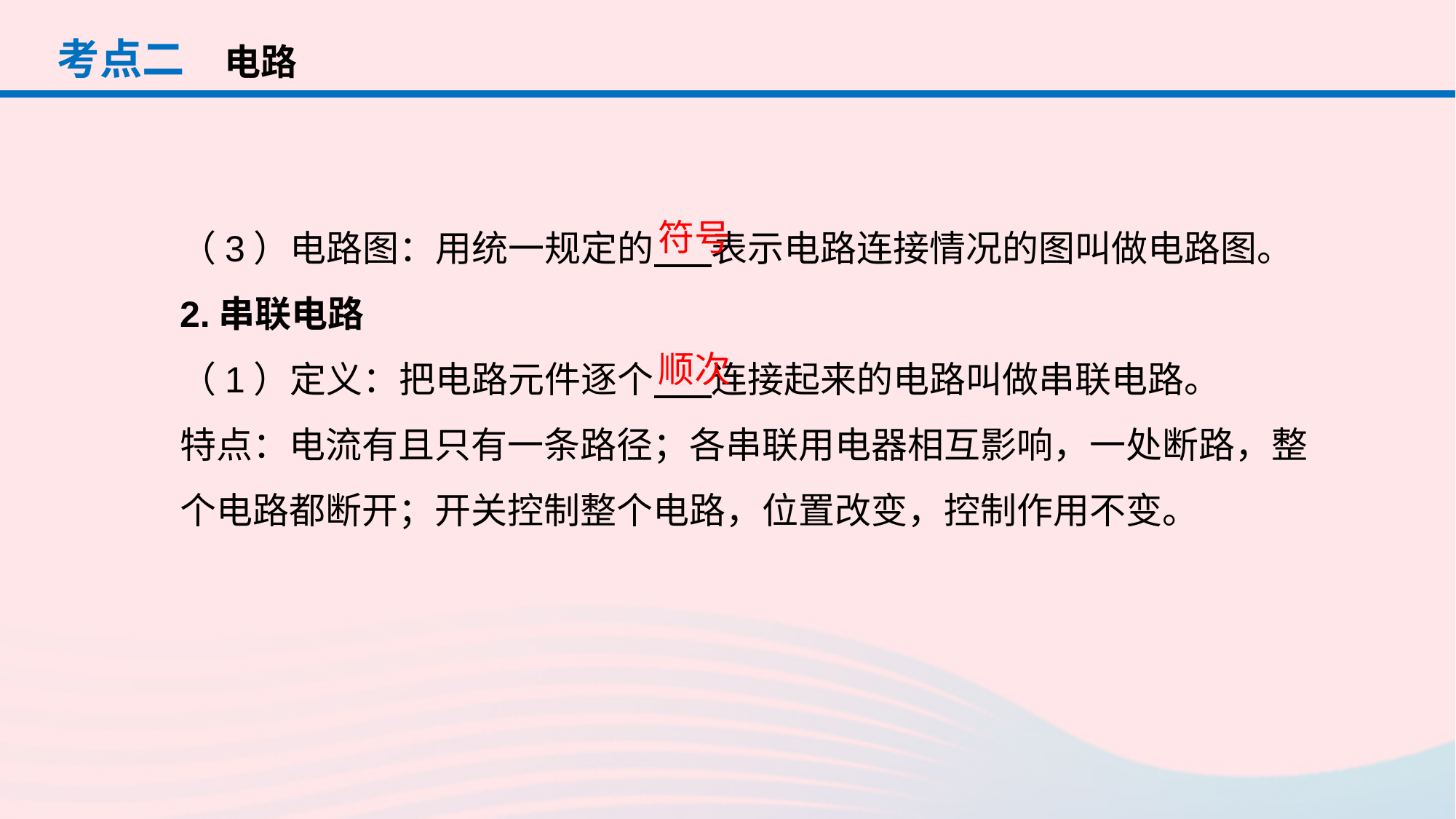

考点二
电路
（3）电路图：用统一规定的       表示电路连接情况的图叫做电路图。
2.串联电路
（1）定义：把电路元件逐个       连接起来的电路叫做串联电路。
特点：电流有且只有一条路径；各串联用电器相互影响，一处断路，整个电路都断开；开关控制整个电路，位置改变，控制作用不变。
符号
顺次